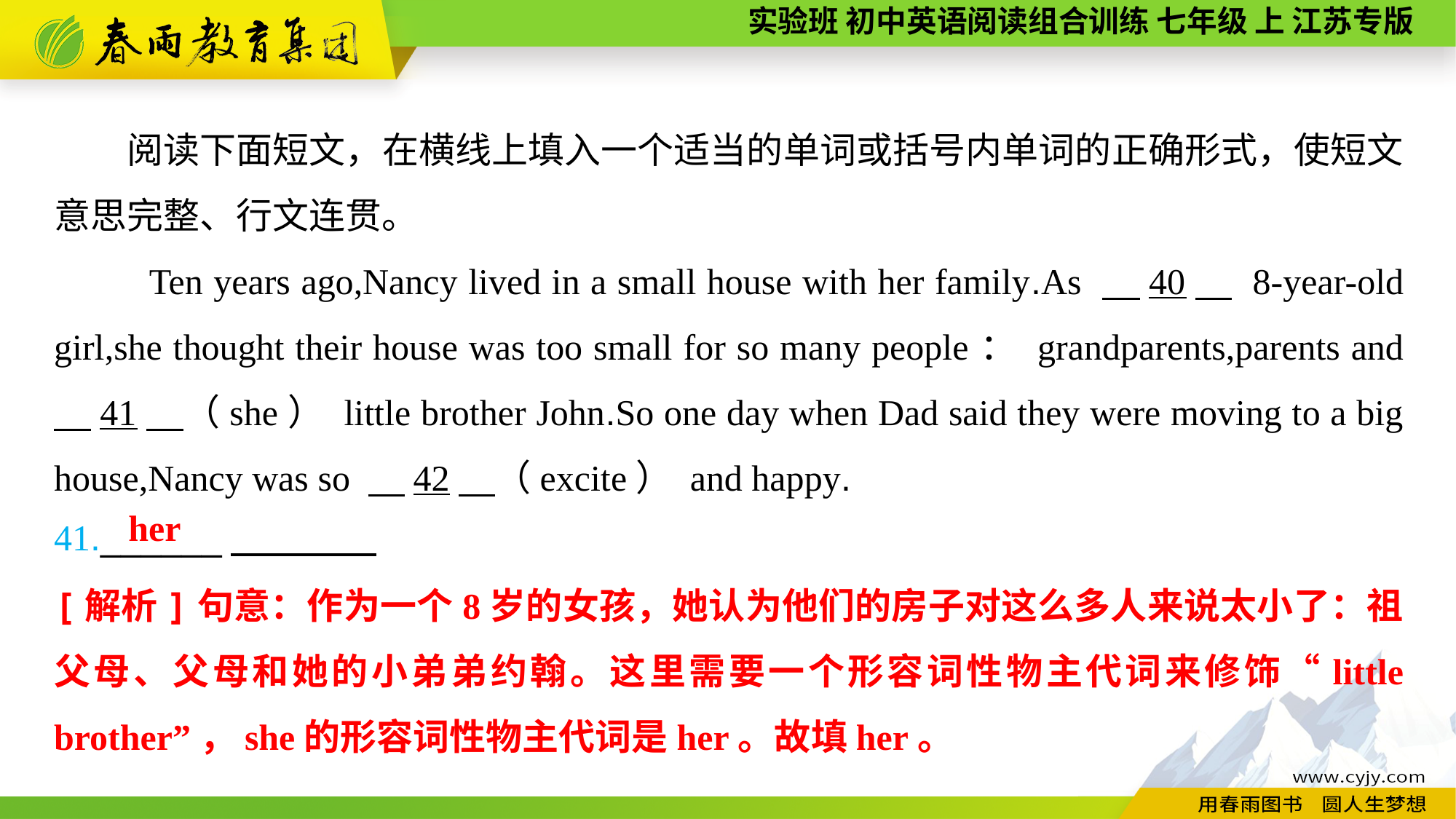

阅读下面短文，在横线上填入一个适当的单词或括号内单词的正确形式，使短文意思完整、行文连贯。
         Ten years ago,Nancy lived in a small house with her family.As 　40　 8-year-old girl,she thought their house was too small for so many people： grandparents,parents and 　41　（she） little brother John.So one day when Dad said they were moving to a big house,Nancy was so 　42　（excite） and happy.
41.______
her
[解析]句意：作为一个8岁的女孩，她认为他们的房子对这么多人来说太小了：祖父母、父母和她的小弟弟约翰。这里需要一个形容词性物主代词来修饰“little brother”，she的形容词性物主代词是her。故填her。